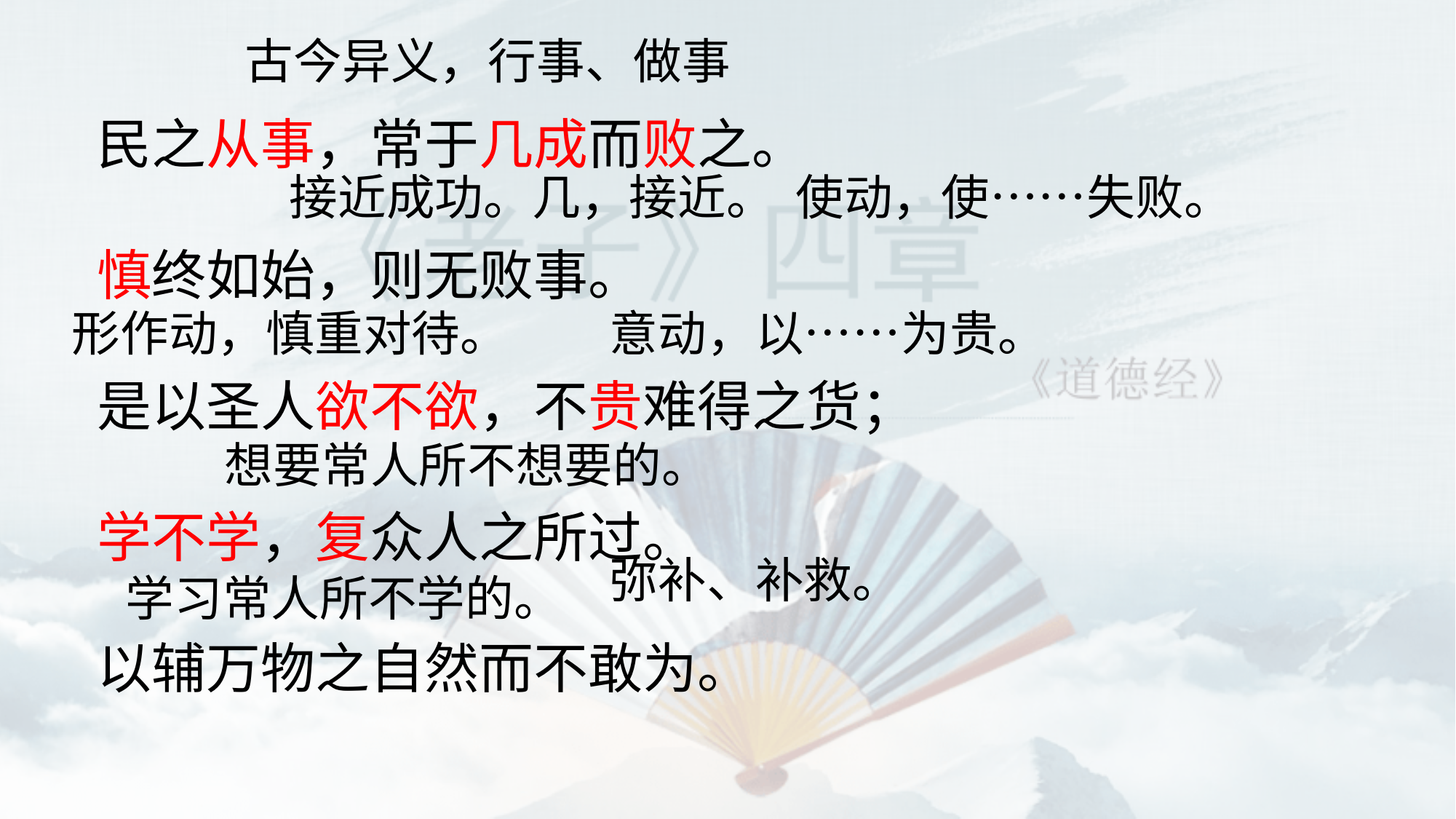

古今异义，行事、做事
民之从事，常于几成而败之。
慎终如始，则无败事。
是以圣人欲不欲，不贵难得之货；
学不学，复众人之所过。
以辅万物之自然而不敢为。
接近成功。几，接近。
使动，使……失败。
形作动，慎重对待。
意动，以……为贵。
想要常人所不想要的。
弥补、补救。
学习常人所不学的。